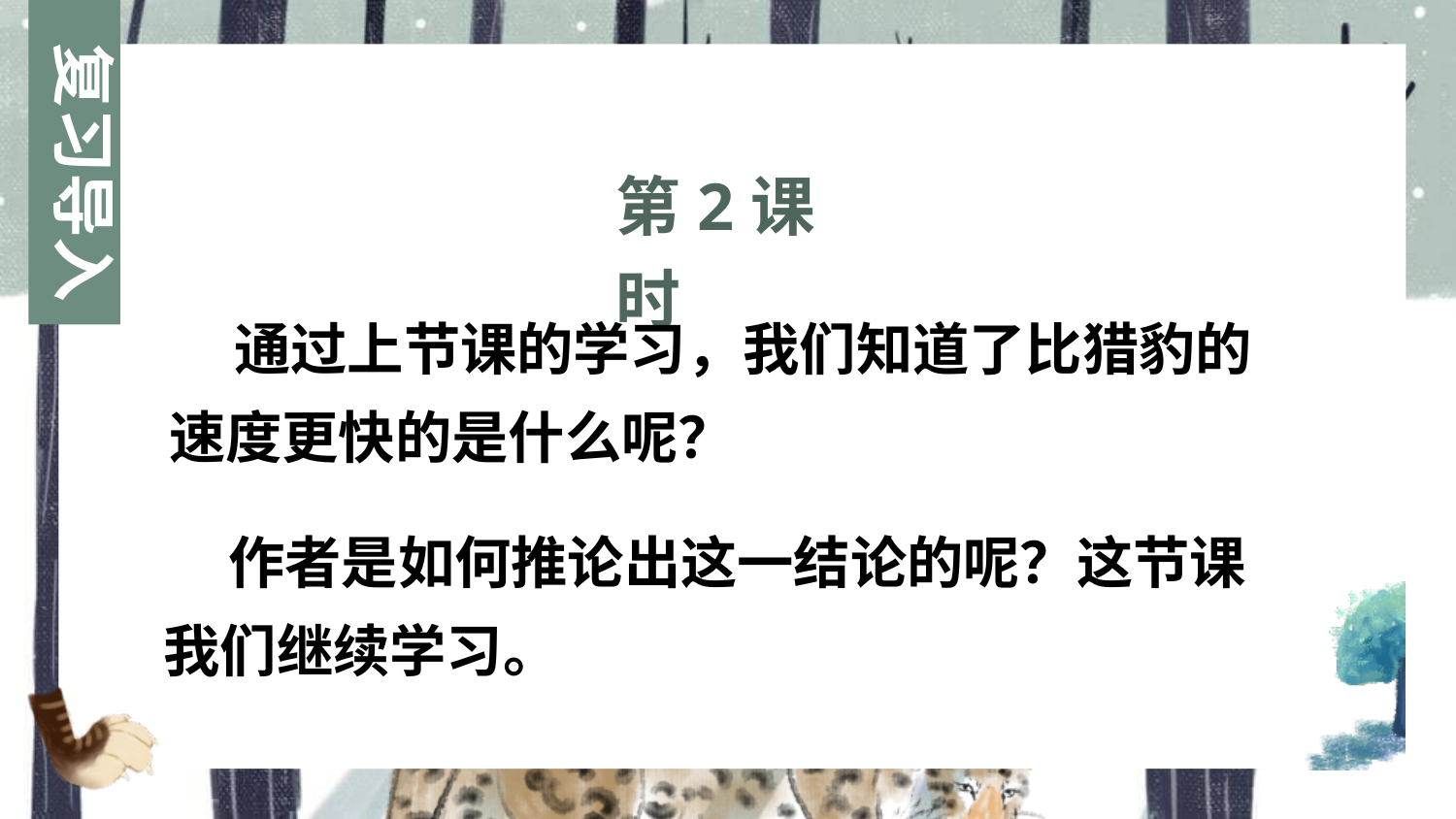

复习导入
第2课时
    通过上节课的学习，我们知道了比猎豹的速度更快的是什么呢？
    作者是如何推论出这一结论的呢？这节课我们继续学习。